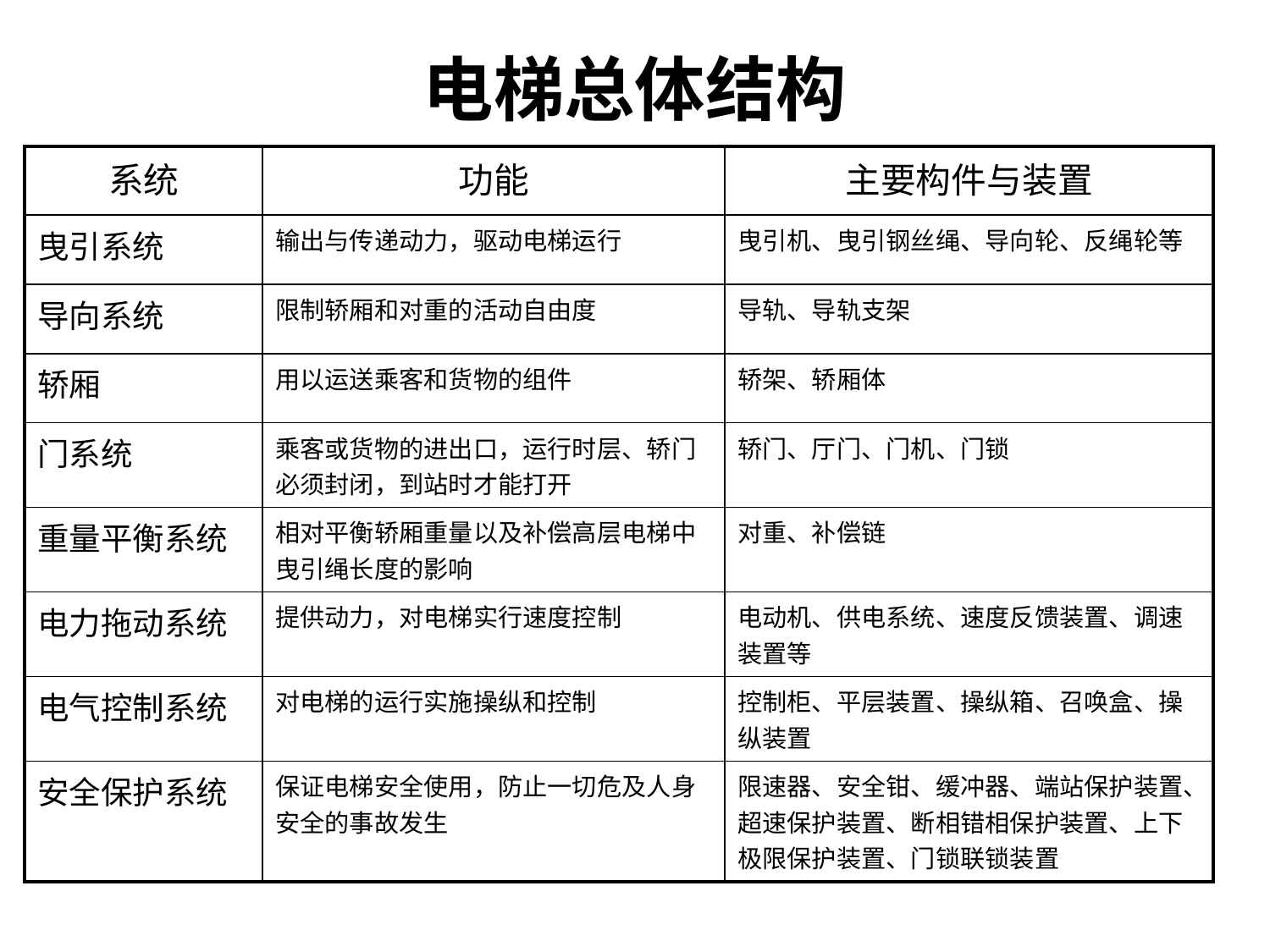

# 电梯总体结构
| 系统 | 功能 | 主要构件与装置 |
| --- | --- | --- |
| 曳引系统 | 输出与传递动力，驱动电梯运行 | 曳引机、曳引钢丝绳、导向轮、反绳轮等 |
| 导向系统 | 限制轿厢和对重的活动自由度 | 导轨、导轨支架 |
| 轿厢 | 用以运送乘客和货物的组件 | 轿架、轿厢体 |
| 门系统 | 乘客或货物的进出口，运行时层、轿门必须封闭，到站时才能打开 | 轿门、厅门、门机、门锁 |
| 重量平衡系统 | 相对平衡轿厢重量以及补偿高层电梯中曳引绳长度的影响 | 对重、补偿链 |
| 电力拖动系统 | 提供动力，对电梯实行速度控制 | 电动机、供电系统、速度反馈装置、调速装置等 |
| 电气控制系统 | 对电梯的运行实施操纵和控制 | 控制柜、平层装置、操纵箱、召唤盒、操纵装置 |
| 安全保护系统 | 保证电梯安全使用，防止一切危及人身安全的事故发生 | 限速器、安全钳、缓冲器、端站保护装置、超速保护装置、断相错相保护装置、上下极限保护装置、门锁联锁装置 |